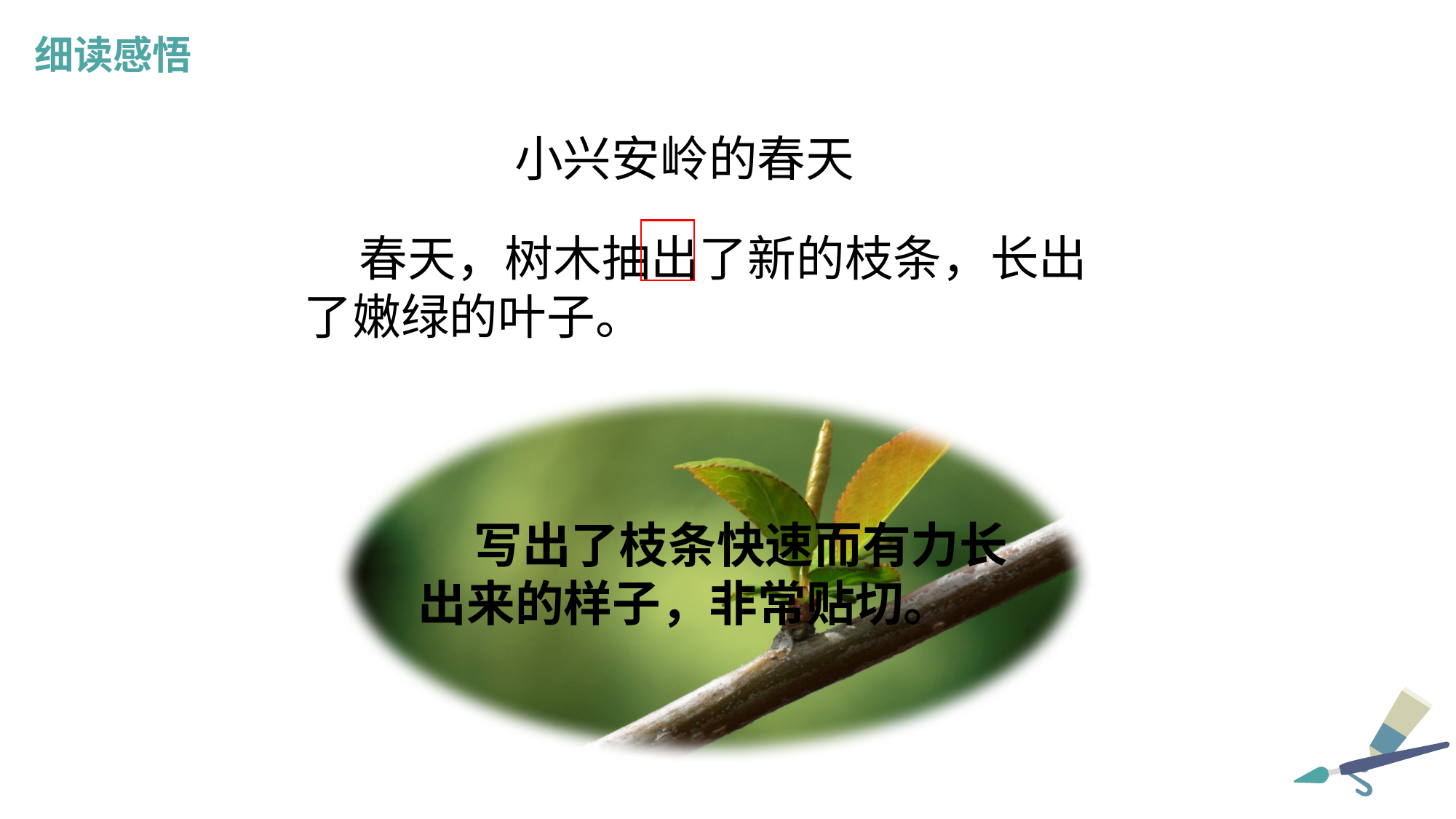

细读感悟
小兴安岭的春天

    春天，树木抽出了新的枝条，长出了嫩绿的叶子。

    写出了枝条快速而有力长出来的样子，非常贴切。